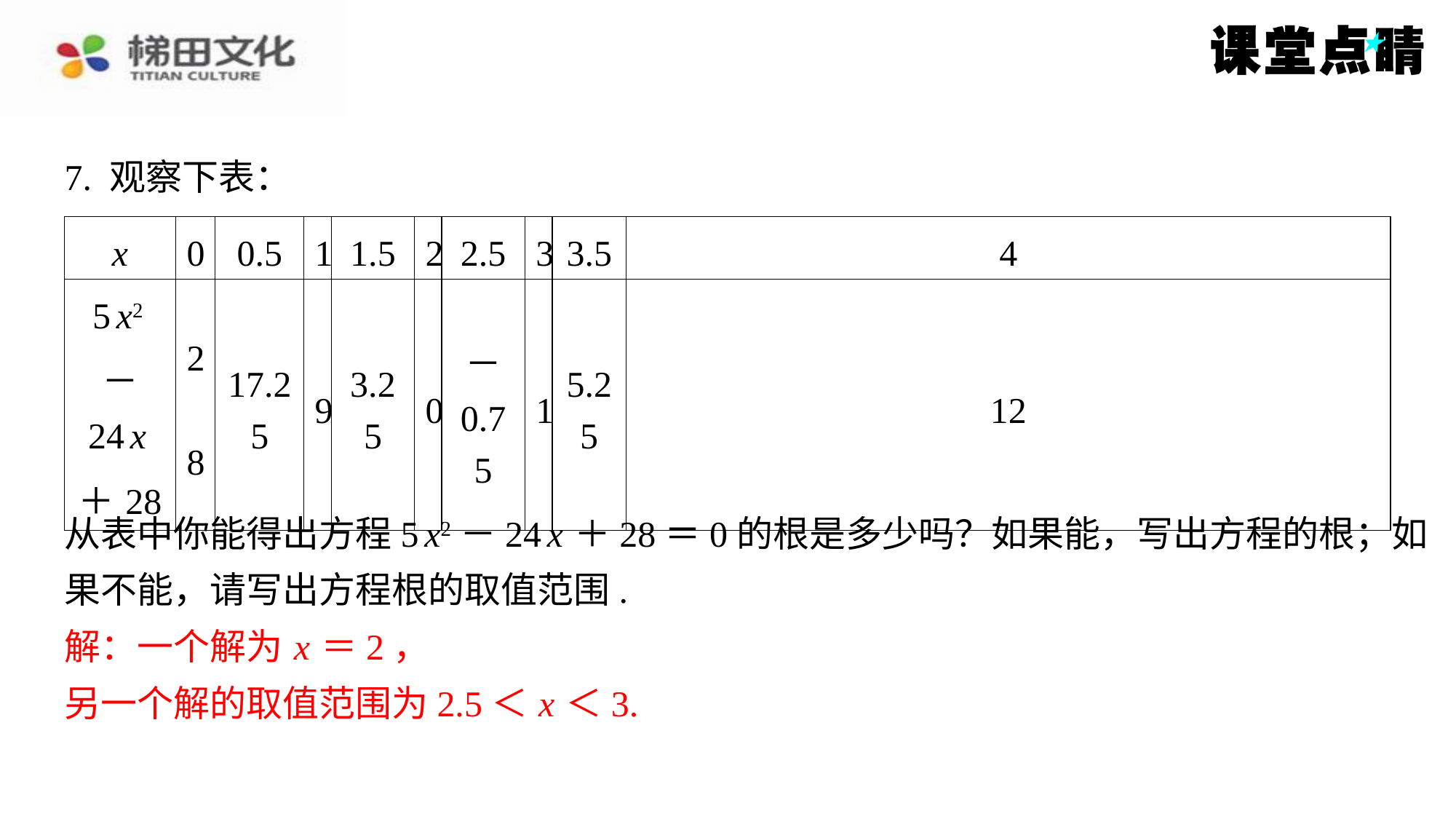

7. 观察下表：
| x | 0 | 0.5 | 1 | 1.5 | 2 | 2.5 | 3 | 3.5 | 4 |
| --- | --- | --- | --- | --- | --- | --- | --- | --- | --- |
| 5 x2－ 24 x ＋28 | 2 8 | 17.2 5 | 9 | 3.2 5 | 0 | － 0.7 5 | 1 | 5.2 5 | 12 |
从表中你能得出方程5 x2－24 x ＋28＝0的根是多少吗？如果能，写出方程的根；如
果不能，请写出方程根的取值范围.
解：一个解为 x ＝2，
另一个解的取值范围为2.5＜ x ＜3.
解：一个解为 x ＝2，
另一个解的取值范围为2.5＜ x ＜3.